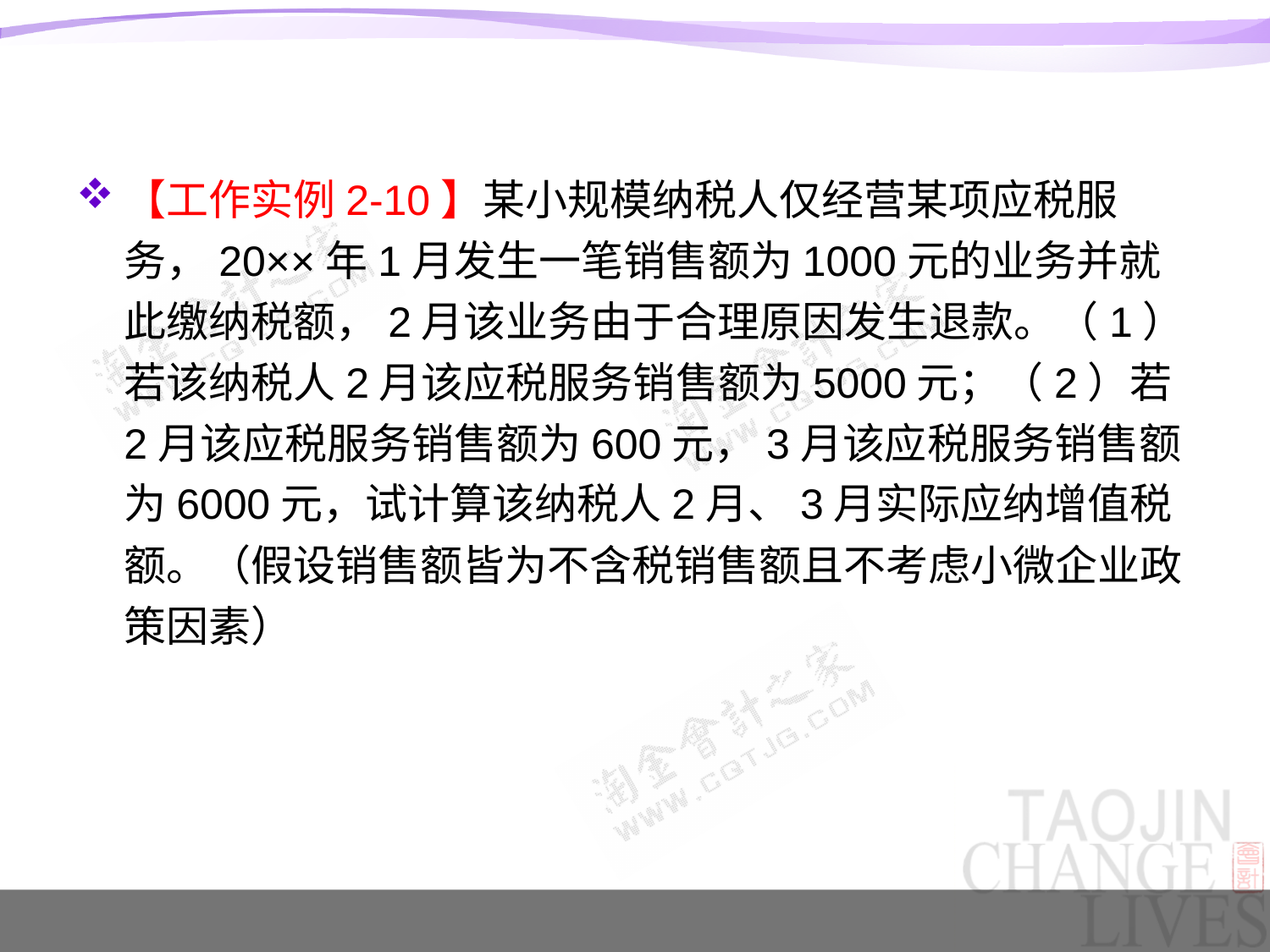

#
【工作实例2-10】某小规模纳税人仅经营某项应税服务，20××年1月发生一笔销售额为1000元的业务并就此缴纳税额，2月该业务由于合理原因发生退款。（1）若该纳税人2月该应税服务销售额为5000元；（2）若2月该应税服务销售额为600元，3月该应税服务销售额为6000元，试计算该纳税人2月、3月实际应纳增值税额。（假设销售额皆为不含税销售额且不考虑小微企业政策因素）